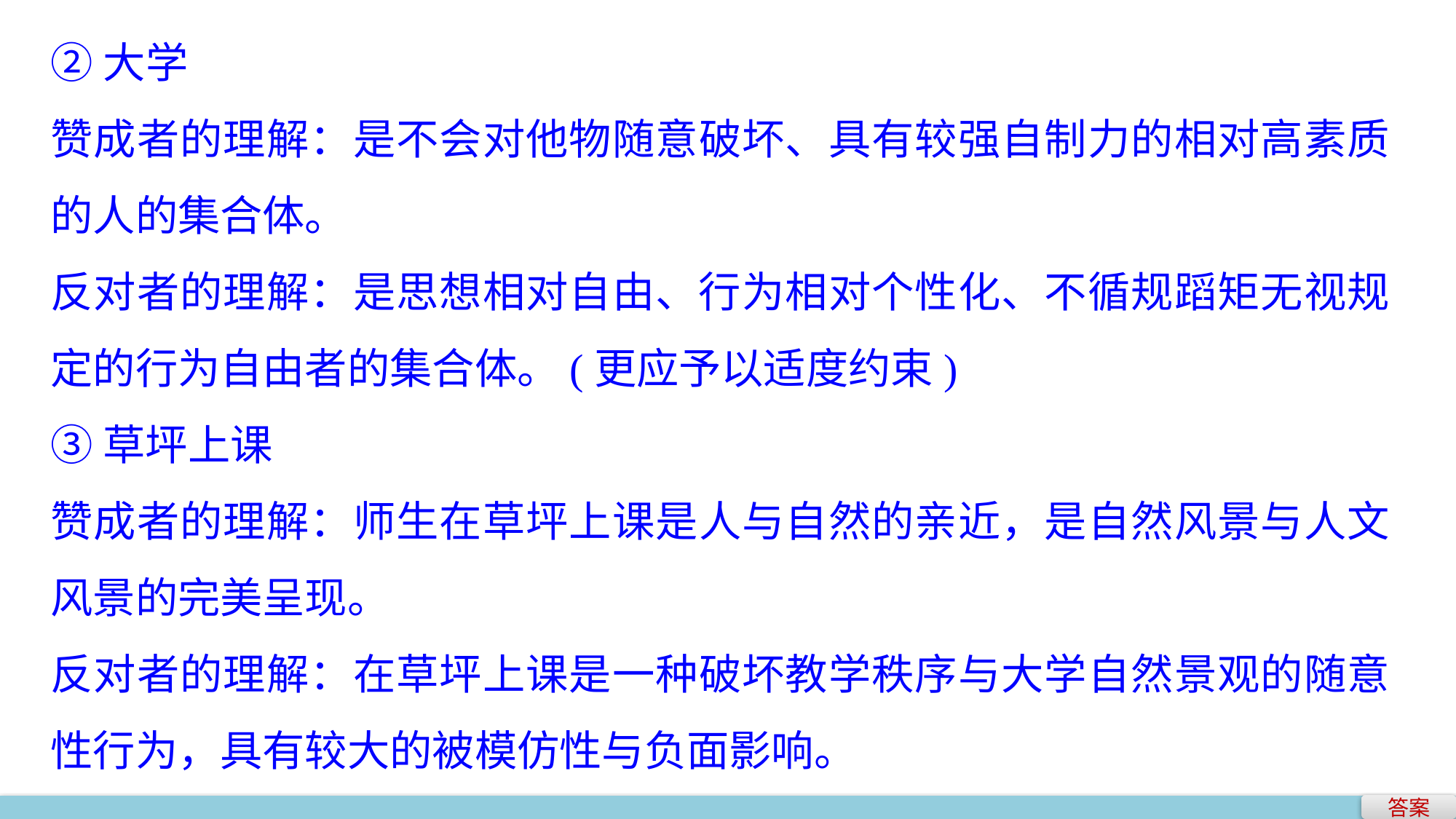

②大学
赞成者的理解：是不会对他物随意破坏、具有较强自制力的相对高素质的人的集合体。
反对者的理解：是思想相对自由、行为相对个性化、不循规蹈矩无视规定的行为自由者的集合体。(更应予以适度约束)
③草坪上课
赞成者的理解：师生在草坪上课是人与自然的亲近，是自然风景与人文风景的完美呈现。
反对者的理解：在草坪上课是一种破坏教学秩序与大学自然景观的随意性行为，具有较大的被模仿性与负面影响。
答案